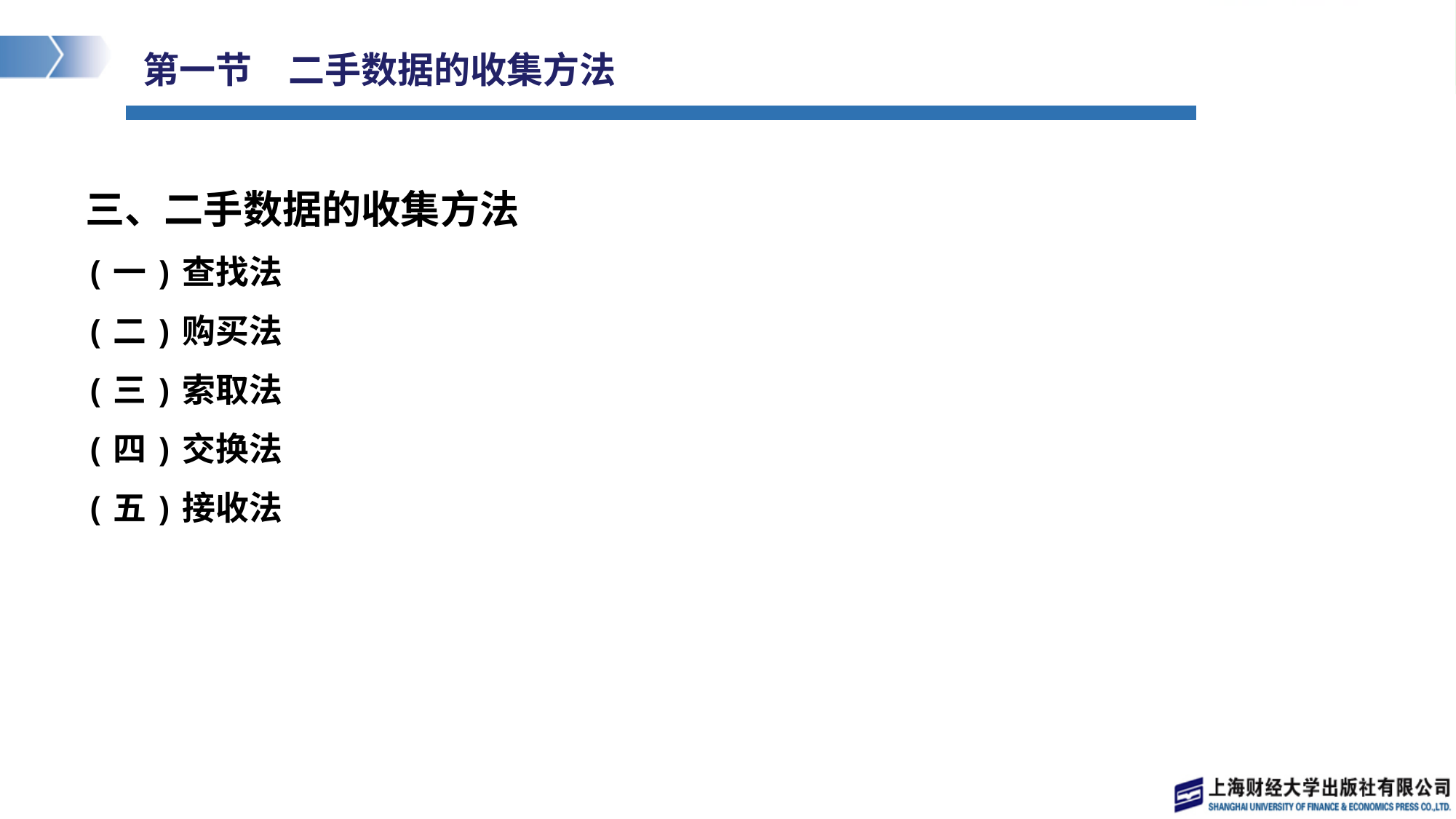

# 第一节　二手数据的收集方法
三、二手数据的收集方法
(一)查找法
(二)购买法
(三)索取法
(四)交换法
(五)接收法